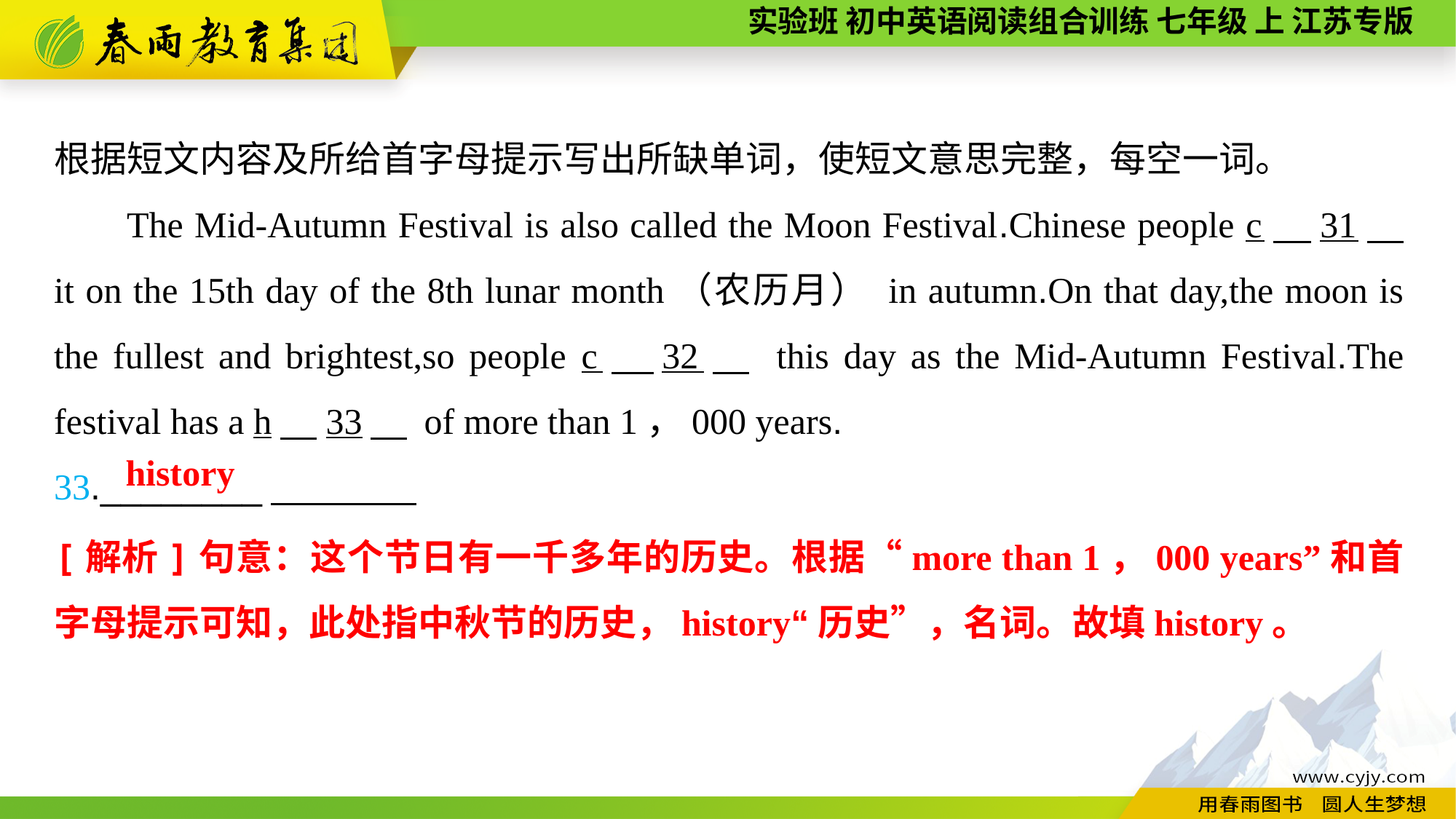

根据短文内容及所给首字母提示写出所缺单词，使短文意思完整，每空一词。
The Mid-Autumn Festival is also called the Moon Festival.Chinese people c　31　 it on the 15th day of the 8th lunar month（农历月） in autumn.On that day,the moon is the fullest and brightest,so people c　32　 this day as the Mid-Autumn Festival.The festival has a h　33　 of more than 1，000 years.
33.________
history
[解析]句意：这个节日有一千多年的历史。根据“more than 1，000 years”和首字母提示可知，此处指中秋节的历史，history“历史”，名词。故填history。